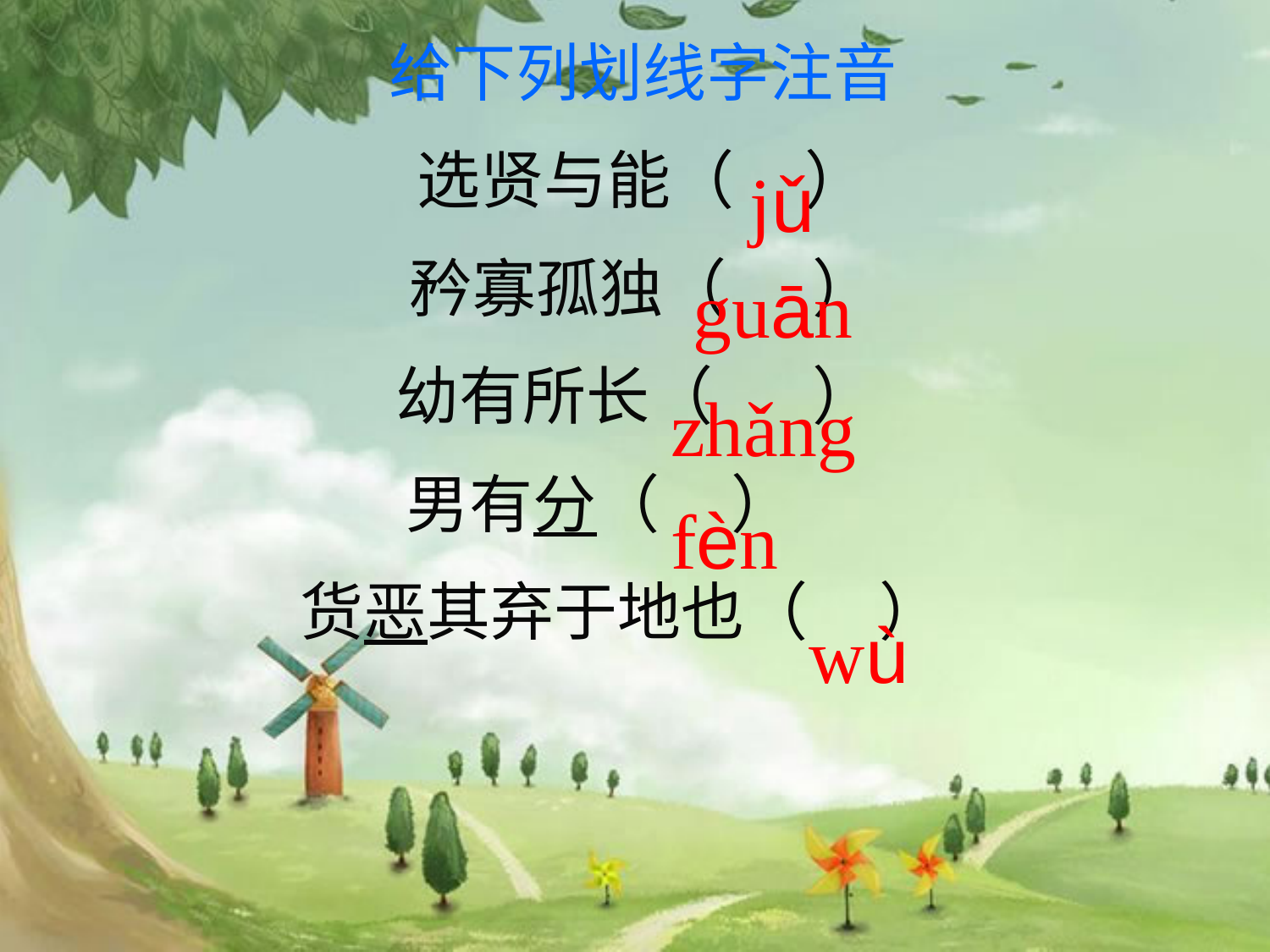

给下列划线字注音
选贤与能（     ）
矜寡孤独（      ）
幼有所长（       ）
男有分（     ）
货恶其弃于地也（     ）

    jǔ
guān
zhǎng
fèn
wù